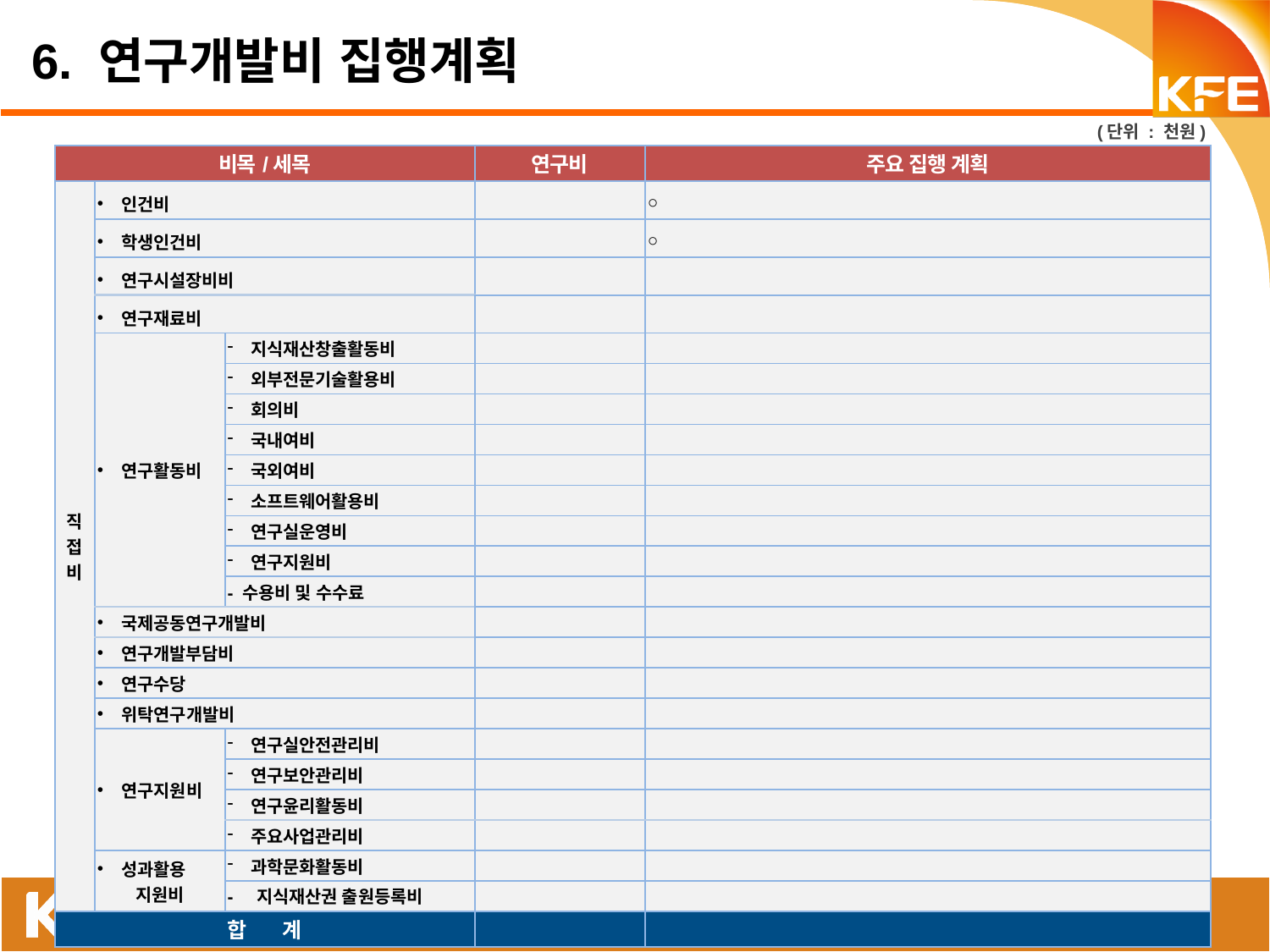

6. 연구개발비 집행계획
(단위 : 천원)
| 비목/세목 |  |  | 연구비 | 주요 집행 계획 |
| --- | --- | --- | --- | --- |
| 직 접 비 | 인건비 |  |  | ○ |
|  | 학생인건비 |  |  | ○ |
|  | 연구시설장비비 |  |  |  |
|  | 연구재료비 |  |  |  |
|  | 연구활동비 | 지식재산창출활동비 |  |  |
|  |  | 외부전문기술활용비 |  |  |
|  |  | 회의비 |  |  |
|  |  | 국내여비 |  |  |
|  |  | 국외여비 |  |  |
|  |  | 소프트웨어활용비 |  |  |
|  |  | 연구실운영비 |  |  |
|  |  | 연구지원비 |  |  |
|  |  | - 수용비 및 수수료 |  |  |
|  | 국제공동연구개발비 |  |  |  |
|  | 연구개발부담비 |  |  |  |
|  | 연구수당 |  |  |  |
|  | 위탁연구개발비 |  |  |  |
|  | 연구지원비 | 연구실안전관리비 |  |  |
|  |  | 연구보안관리비 |  |  |
|  |  | 연구윤리활동비 |  |  |
|  |  | 주요사업관리비 |  |  |
|  | 성과활용 지원비 | 과학문화활동비 |  |  |
|  |  | - 지식재산권 출원등록비 |  |  |
| 합 계 |  |  |  |  |